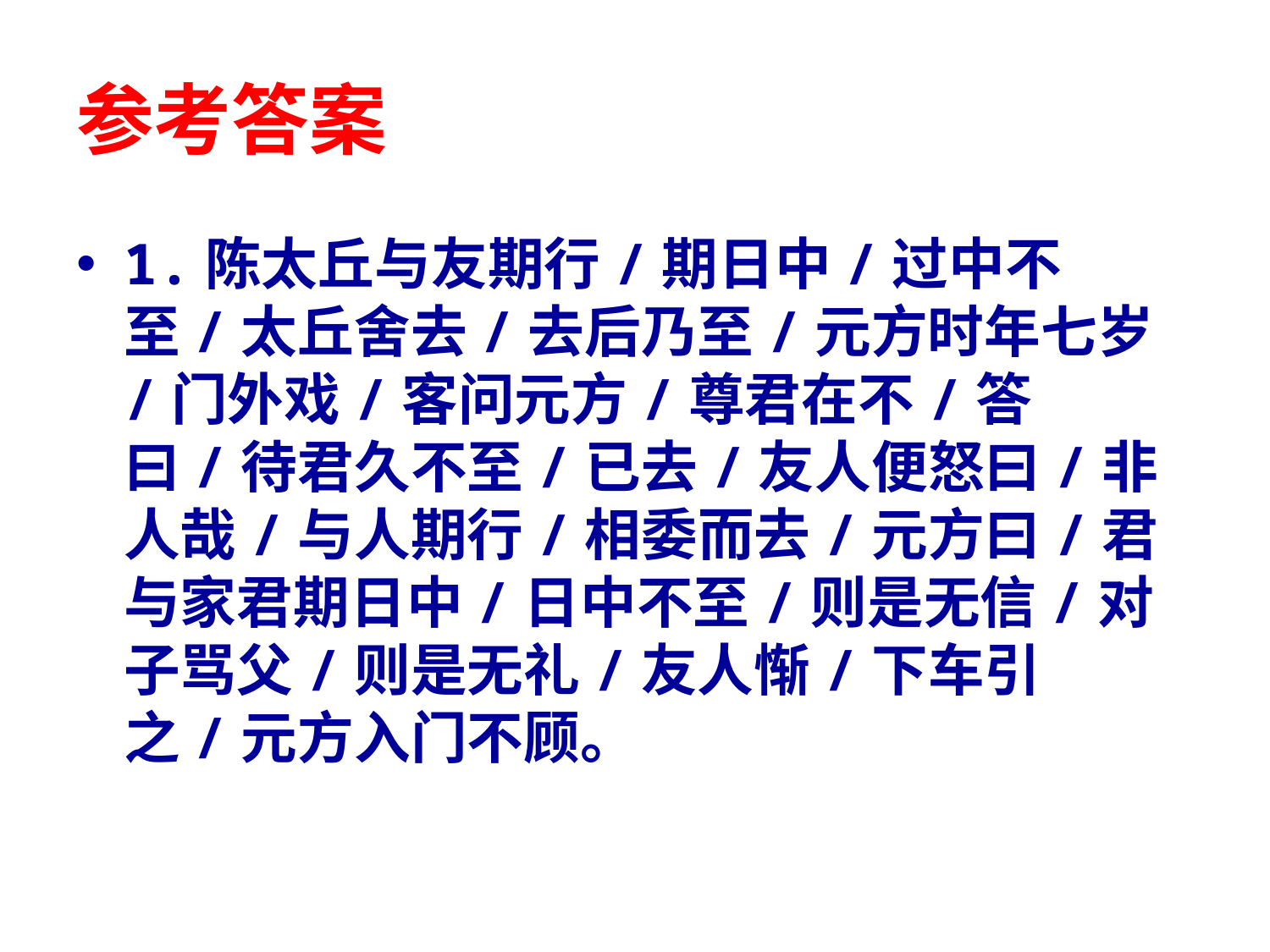

# 参考答案
1.陈太丘与友期行/期日中/过中不至/太丘舍去/去后乃至/元方时年七岁/门外戏/客问元方/尊君在不/答曰/待君久不至/已去/友人便怒曰/非人哉/与人期行/相委而去/元方曰/君与家君期日中/日中不至/则是无信/对子骂父/则是无礼/友人惭/下车引之/元方入门不顾。